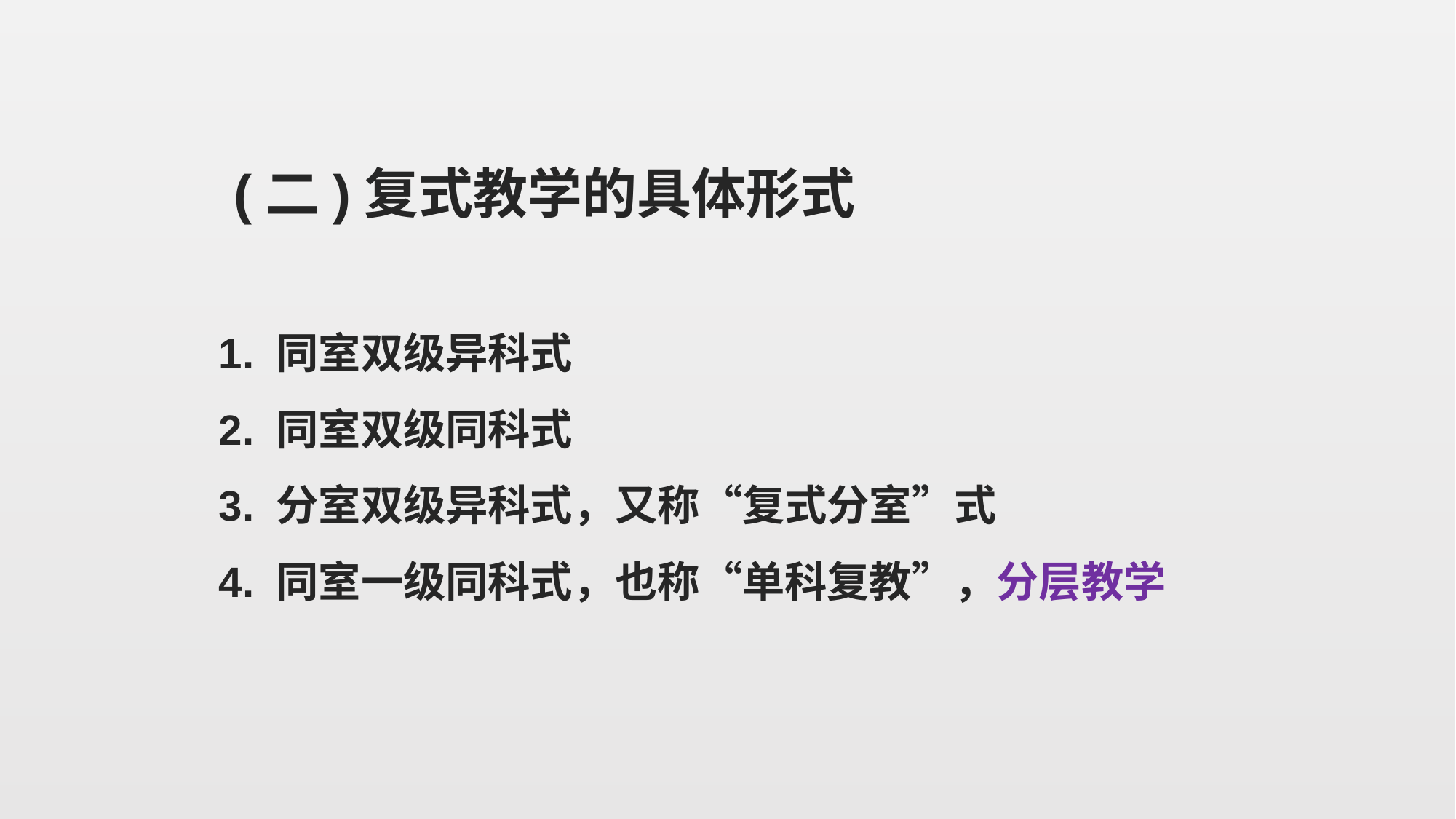

(二)复式教学的具体形式

1. 同室双级异科式
2. 同室双级同科式
3. 分室双级异科式，又称“复式分室”式
4. 同室一级同科式，也称“单科复教”，分层教学